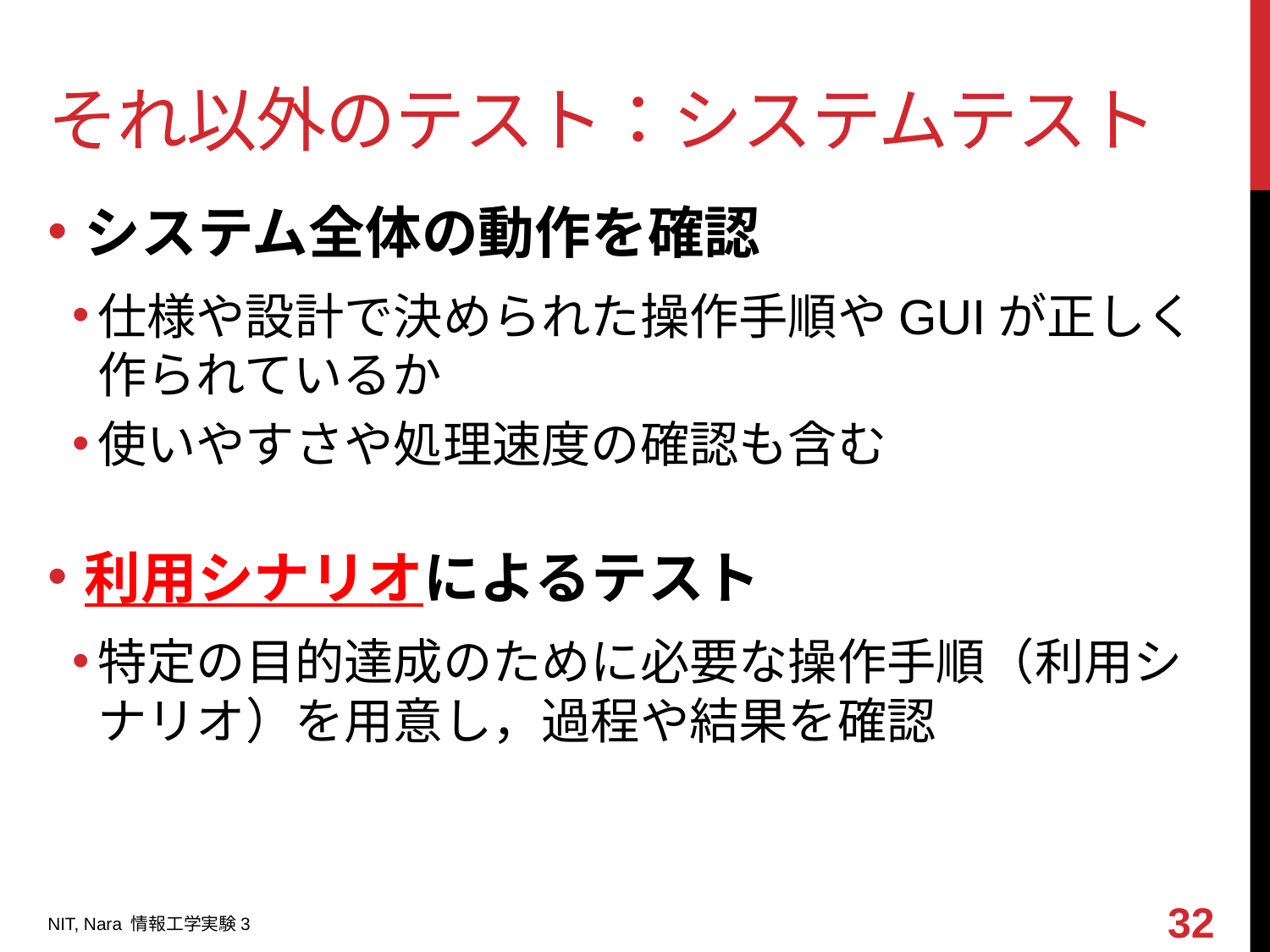

# それ以外のテスト：システムテスト
システム全体の動作を確認
仕様や設計で決められた操作手順やGUIが正しく
作られているか
使いやすさや処理速度の確認も含む

利用シナリオによるテスト
特定の目的達成のために必要な操作手順（利用シナリオ）を用意し，過程や結果を確認

32
NIT, Nara 情報工学実験3